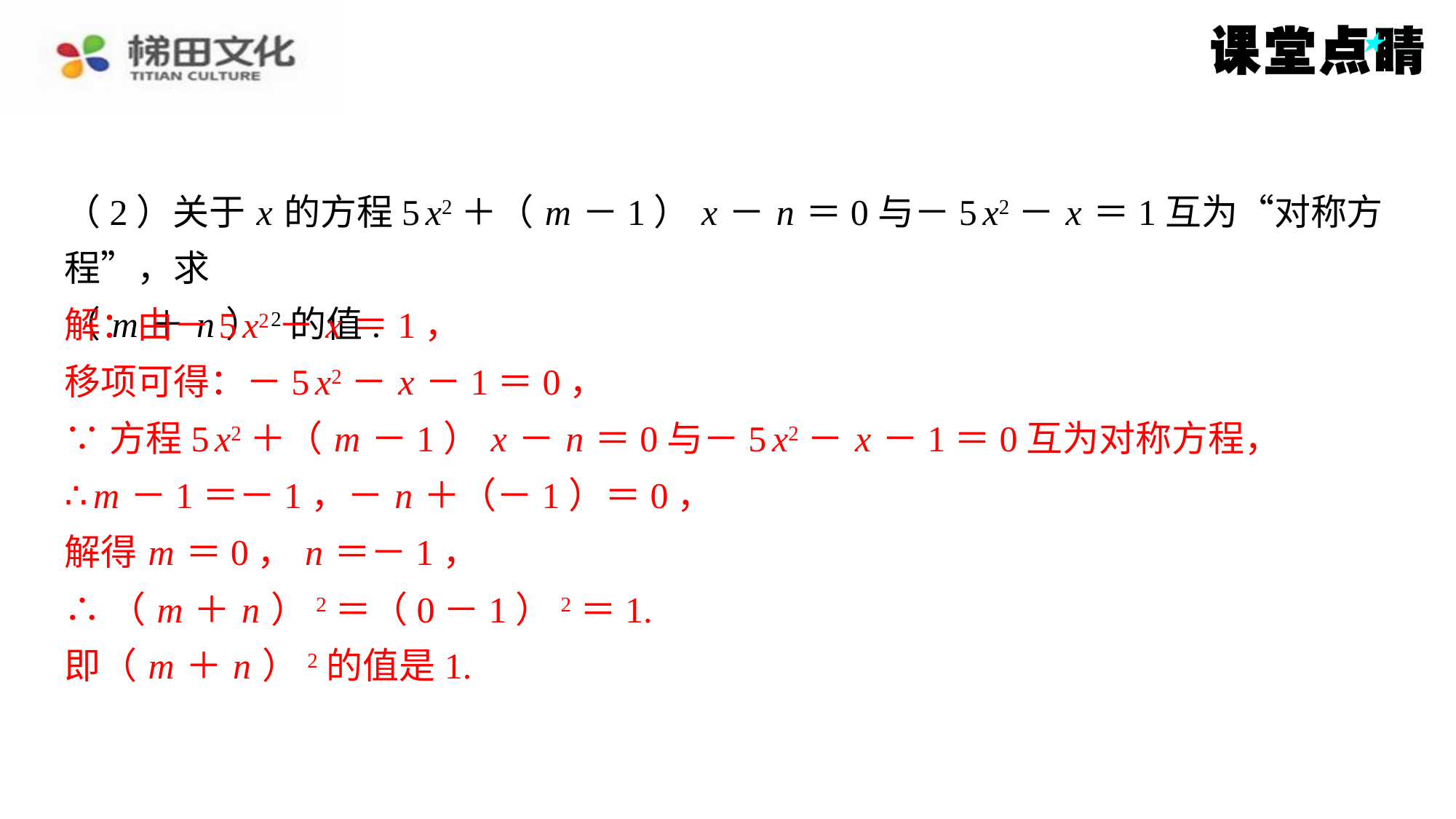

（2）关于 x 的方程5 x2＋（ m －1） x － n ＝0与－5 x2－ x ＝1互为“对称方程”，求
（ m ＋ n ）2的值.
解：由－5 x2－ x ＝1，
移项可得：－5 x2－ x －1＝0，
∵方程5 x2＋（ m －1） x － n ＝0与－5 x2－ x －1＝0互为对称方程，
∴ m －1＝－1，－ n ＋（－1）＝0，
解得 m ＝0， n ＝－1，
∴（ m ＋ n ）2＝（0－1）2＝1.
即（ m ＋ n ）2的值是1.
解：由－5 x2－ x ＝1，
移项可得：－5 x2－ x －1＝0，
∵方程5 x2＋（ m －1） x － n ＝0与－5 x2－ x －1＝0互为对称方程，
∴ m －1＝－1，－ n ＋（－1）＝0，
解得 m ＝0， n ＝－1，
∴（ m ＋ n ）2＝（0－1）2＝1.
即（ m ＋ n ）2的值是1.